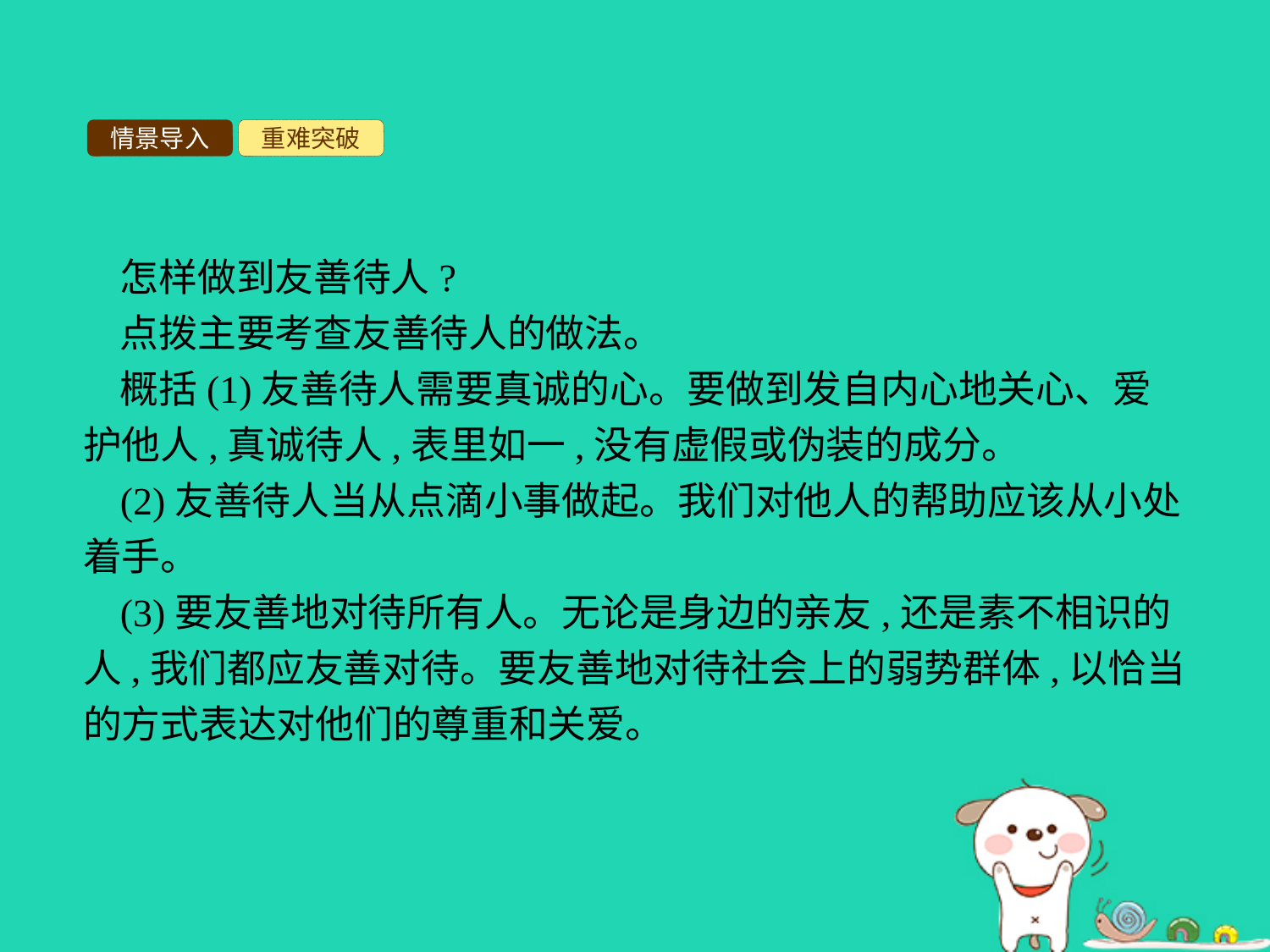

情景导入
重难突破
怎样做到友善待人?
点拨主要考查友善待人的做法。
概括(1)友善待人需要真诚的心。要做到发自内心地关心、爱护他人,真诚待人,表里如一,没有虚假或伪装的成分。
(2)友善待人当从点滴小事做起。我们对他人的帮助应该从小处着手。
(3)要友善地对待所有人。无论是身边的亲友,还是素不相识的人,我们都应友善对待。要友善地对待社会上的弱势群体,以恰当的方式表达对他们的尊重和关爱。